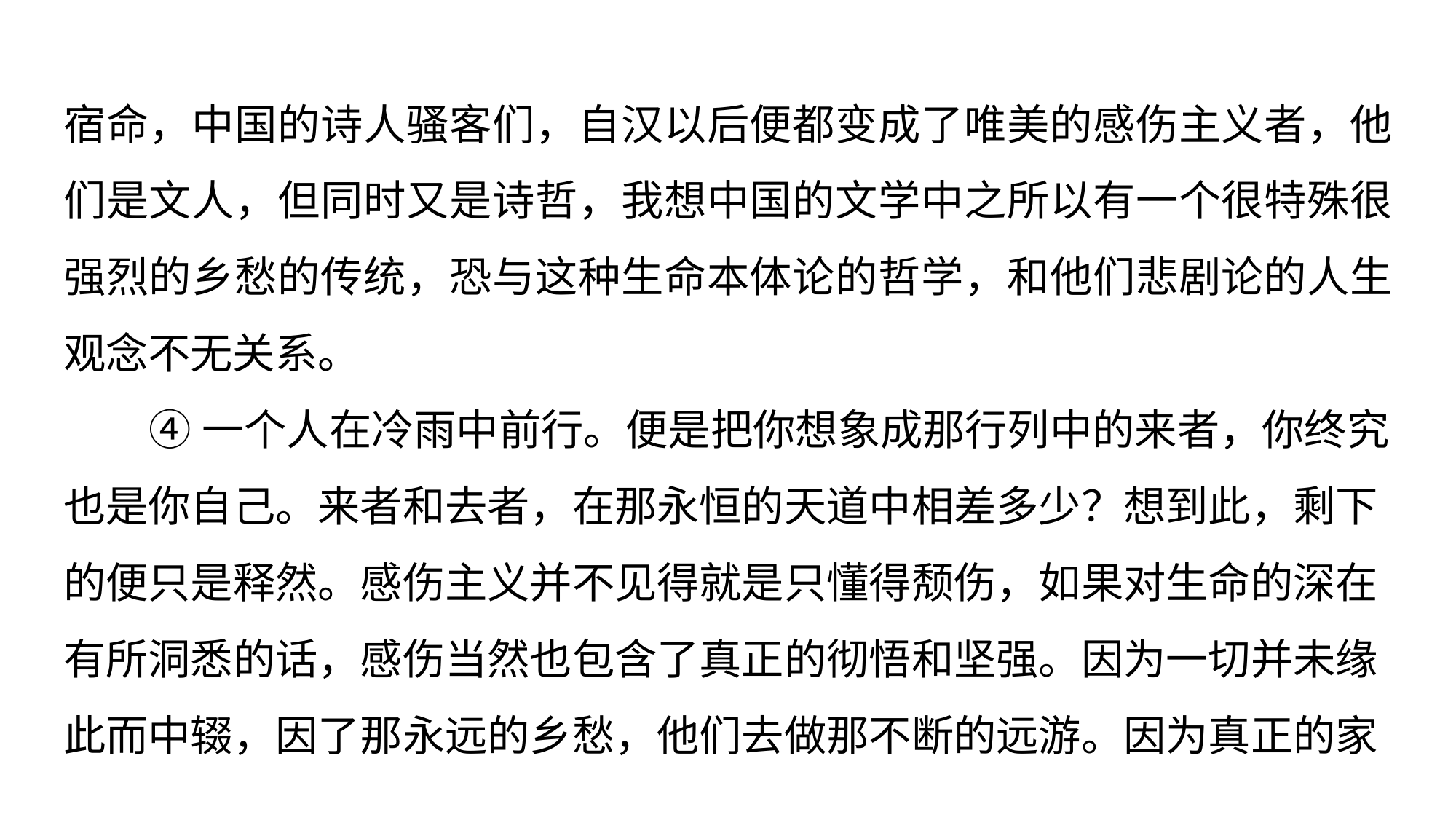

宿命，中国的诗人骚客们，自汉以后便都变成了唯美的感伤主义者，他们是文人，但同时又是诗哲，我想中国的文学中之所以有一个很特殊很强烈的乡愁的传统，恐与这种生命本体论的哲学，和他们悲剧论的人生观念不无关系。
④一个人在冷雨中前行。便是把你想象成那行列中的来者，你终究也是你自己。来者和去者，在那永恒的天道中相差多少？想到此，剩下的便只是释然。感伤主义并不见得就是只懂得颓伤，如果对生命的深在有所洞悉的话，感伤当然也包含了真正的彻悟和坚强。因为一切并未缘此而中辍，因了那永远的乡愁，他们去做那不断的远游。因为真正的家